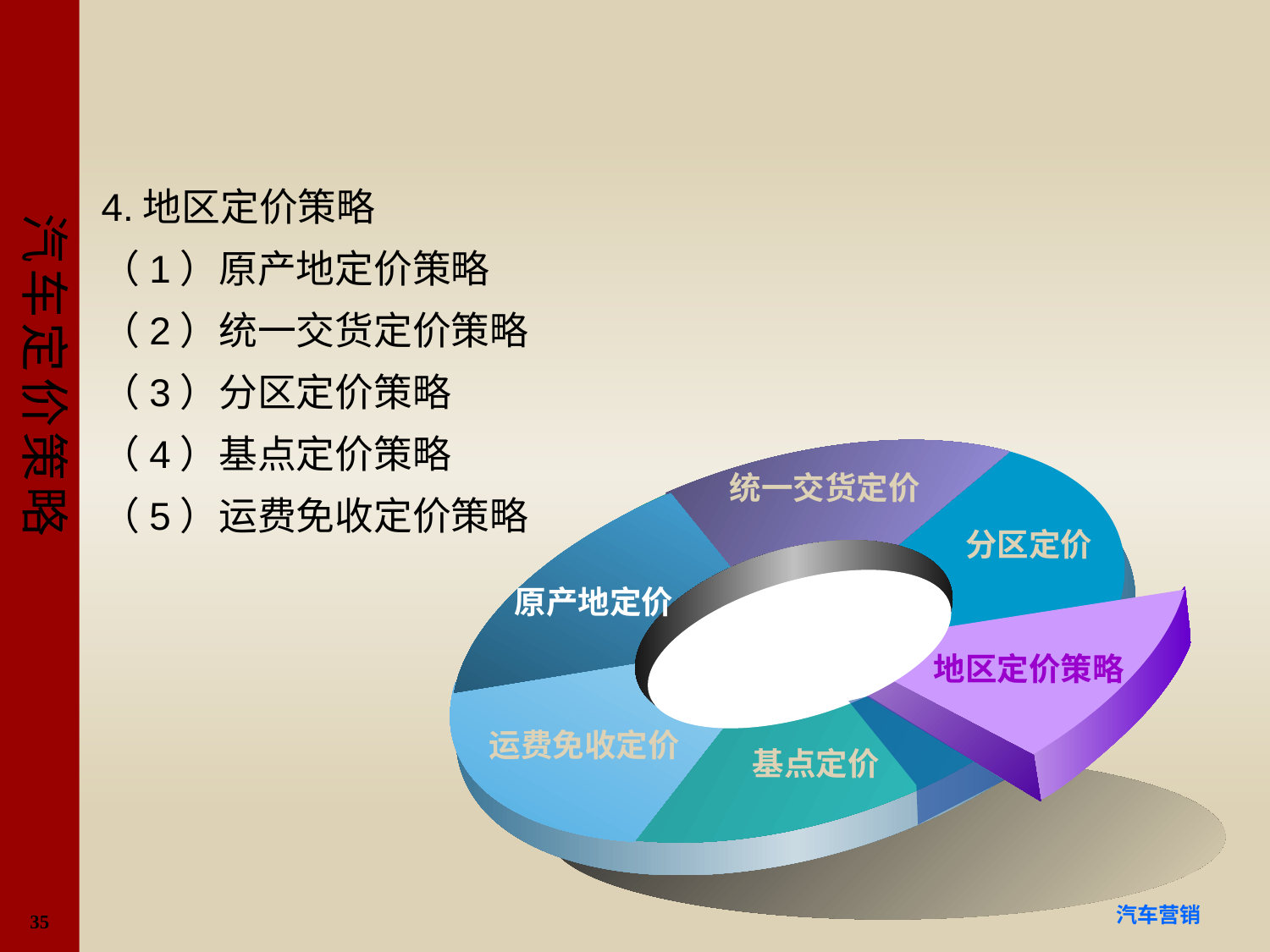

#
4.地区定价策略
（1）原产地定价策略
（2）统一交货定价策略
（3）分区定价策略
（4）基点定价策略
（5）运费免收定价策略

统一交货定价

分区定价

原产地定价

地区定价策略

运费免收定价
基点定价

35